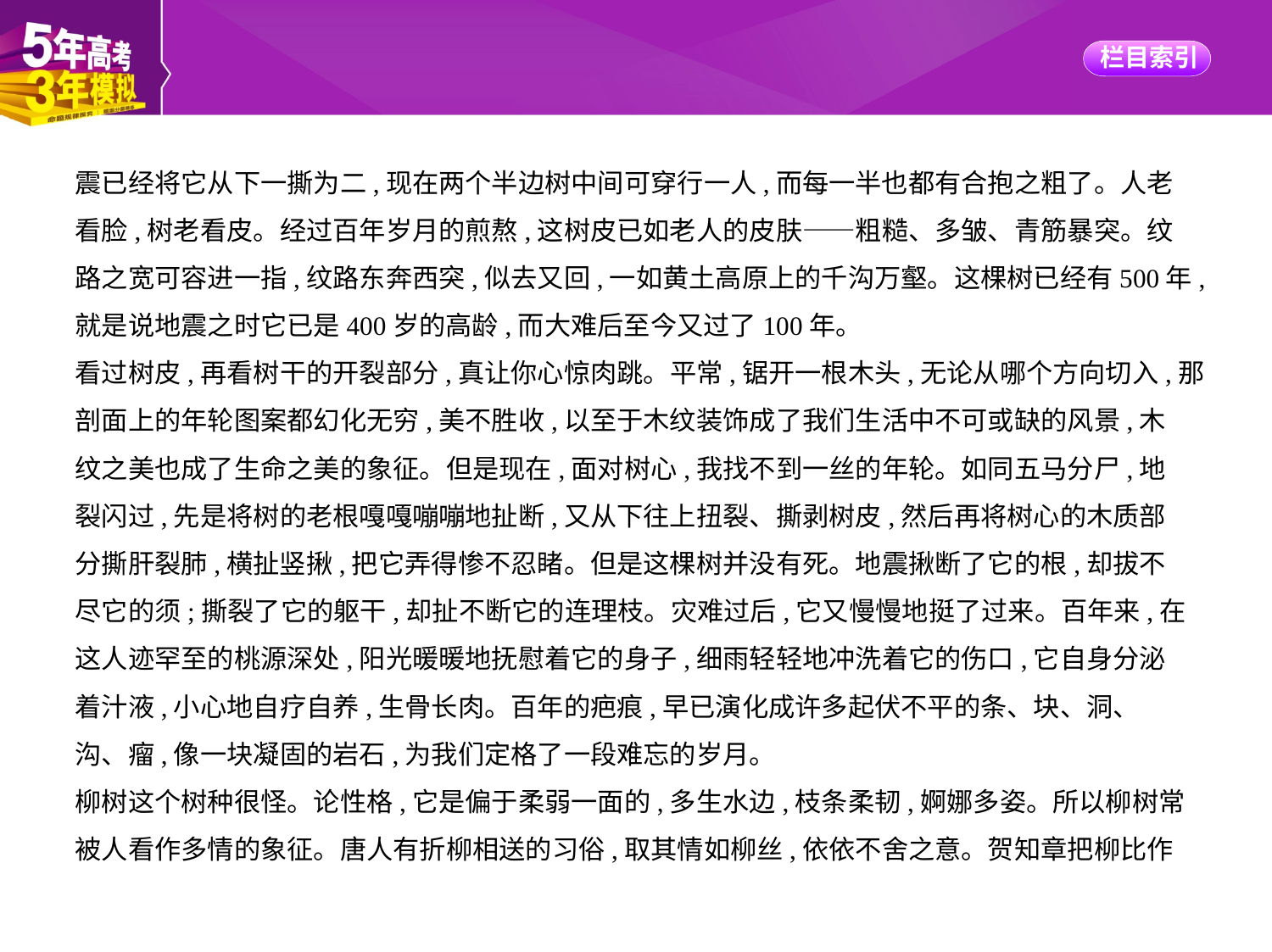

震已经将它从下一撕为二,现在两个半边树中间可穿行一人,而每一半也都有合抱之粗了。人老
看脸,树老看皮。经过百年岁月的煎熬,这树皮已如老人的皮肤——粗糙、多皱、青筋暴突。纹
路之宽可容进一指,纹路东奔西突,似去又回,一如黄土高原上的千沟万壑。这棵树已经有500年,
就是说地震之时它已是400岁的高龄,而大难后至今又过了100年。
看过树皮,再看树干的开裂部分,真让你心惊肉跳。平常,锯开一根木头,无论从哪个方向切入,那
剖面上的年轮图案都幻化无穷,美不胜收,以至于木纹装饰成了我们生活中不可或缺的风景,木
纹之美也成了生命之美的象征。但是现在,面对树心,我找不到一丝的年轮。如同五马分尸,地
裂闪过,先是将树的老根嘎嘎嘣嘣地扯断,又从下往上扭裂、撕剥树皮,然后再将树心的木质部
分撕肝裂肺,横扯竖揪,把它弄得惨不忍睹。但是这棵树并没有死。地震揪断了它的根,却拔不
尽它的须;撕裂了它的躯干,却扯不断它的连理枝。灾难过后,它又慢慢地挺了过来。百年来,在
这人迹罕至的桃源深处,阳光暖暖地抚慰着它的身子,细雨轻轻地冲洗着它的伤口,它自身分泌
着汁液,小心地自疗自养,生骨长肉。百年的疤痕,早已演化成许多起伏不平的条、块、洞、
沟、瘤,像一块凝固的岩石,为我们定格了一段难忘的岁月。
柳树这个树种很怪。论性格,它是偏于柔弱一面的,多生水边,枝条柔韧,婀娜多姿。所以柳树常
被人看作多情的象征。唐人有折柳相送的习俗,取其情如柳丝,依依不舍之意。贺知章把柳比作